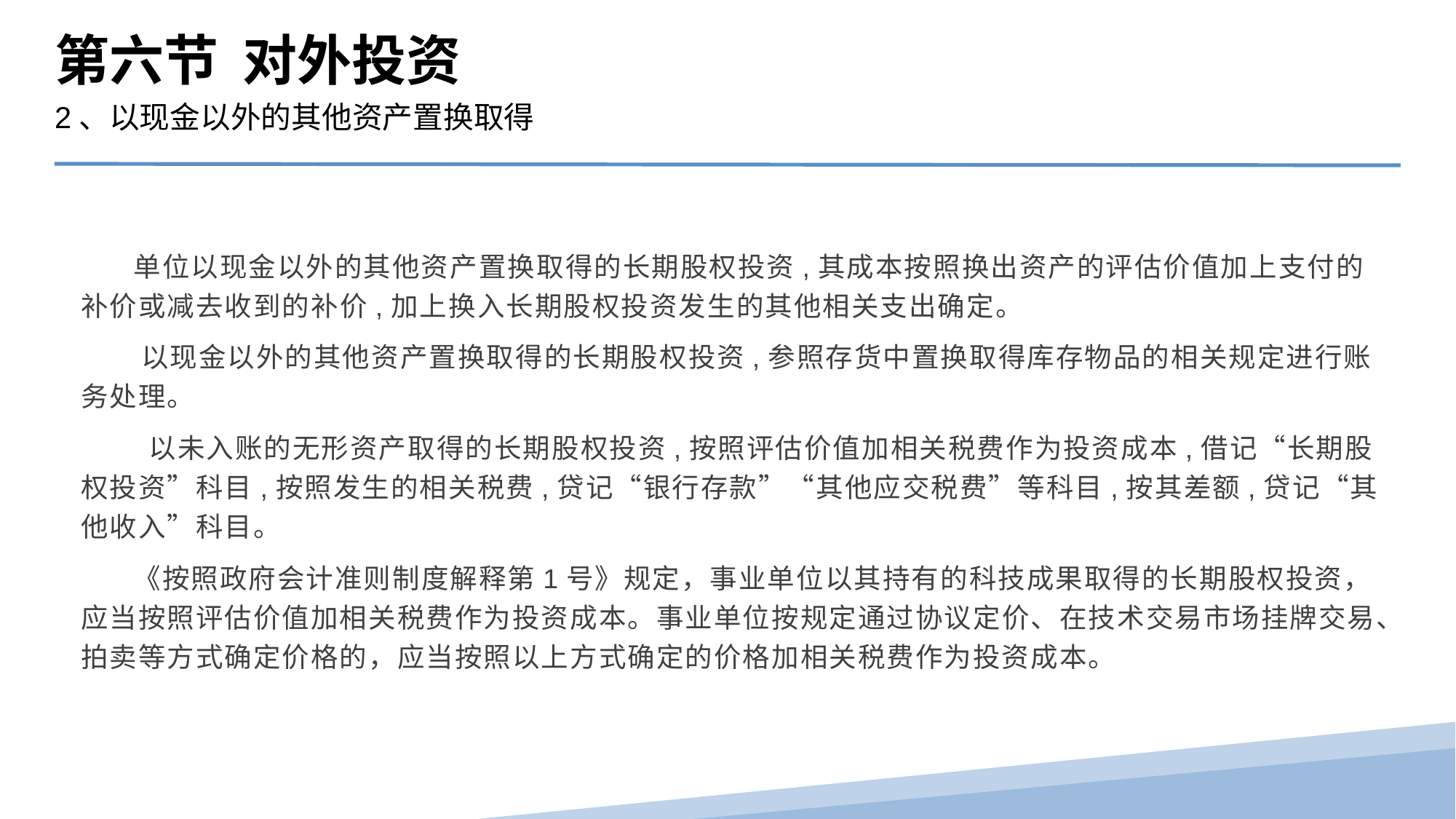

第六节  对外投资
2、以现金以外的其他资产置换取得
      单位以现金以外的其他资产置换取得的长期股权投资,其成本按照换出资产的评估价值加上支付的补价或减去收到的补价,加上换入长期股权投资发生的其他相关支出确定。
       以现金以外的其他资产置换取得的长期股权投资,参照存货中置换取得库存物品的相关规定进行账务处理。
        以未入账的无形资产取得的长期股权投资,按照评估价值加相关税费作为投资成本,借记“长期股权投资”科目,按照发生的相关税费,贷记“银行存款”“其他应交税费”等科目,按其差额,贷记“其他收入”科目。
      《按照政府会计准则制度解释第1号》规定，事业单位以其持有的科技成果取得的长期股权投资，应当按照评估价值加相关税费作为投资成本。事业单位按规定通过协议定价、在技术交易市场挂牌交易、拍卖等方式确定价格的，应当按照以上方式确定的价格加相关税费作为投资成本。